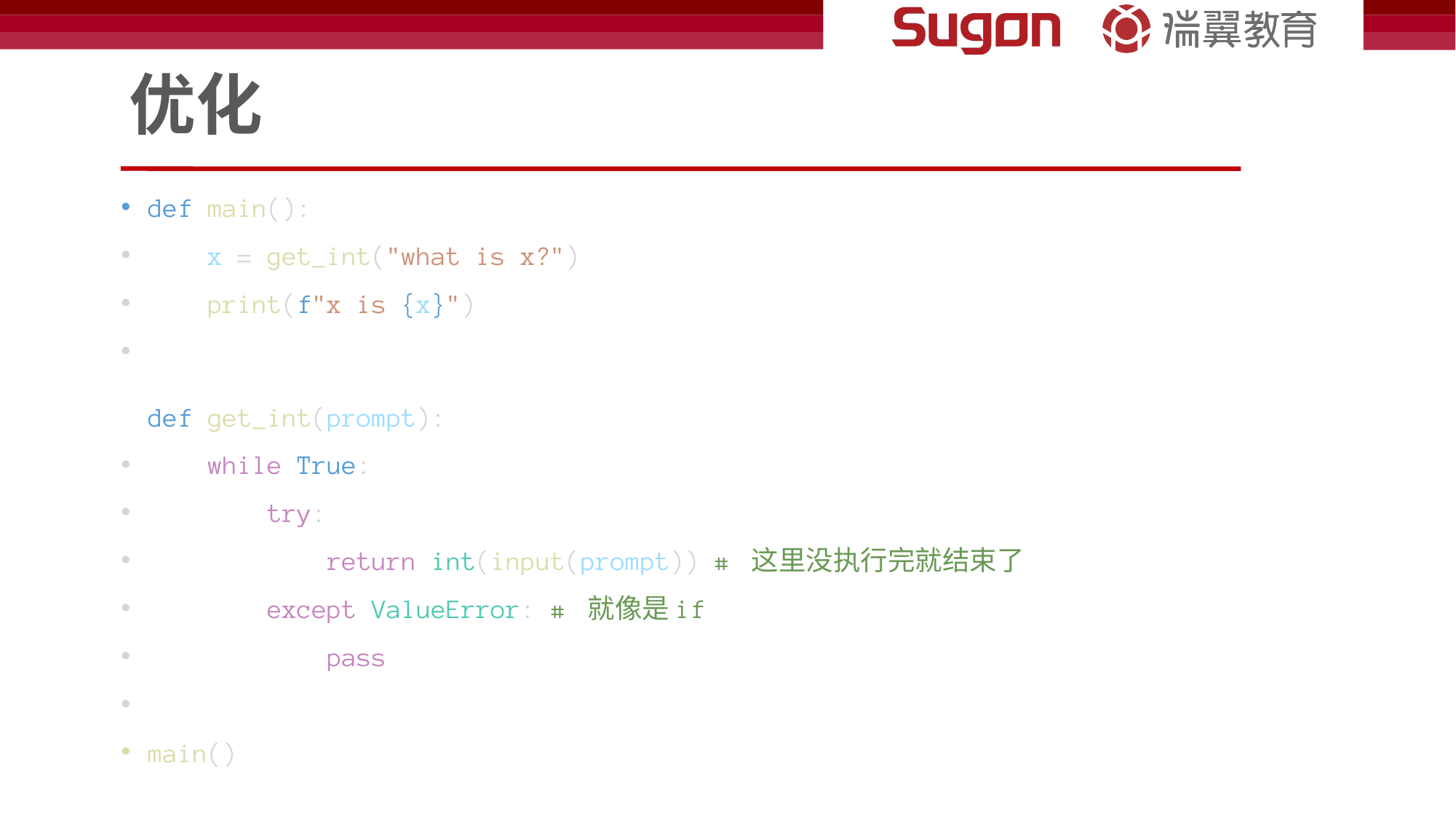

# 优化
def main():
    x = get_int("what is x?")
    print(f"x is {x}")
def get_int(prompt):
    while True:
        try:
            return int(input(prompt)) # 这里没执行完就结束了
        except ValueError: # 就像是if
            pass

main()